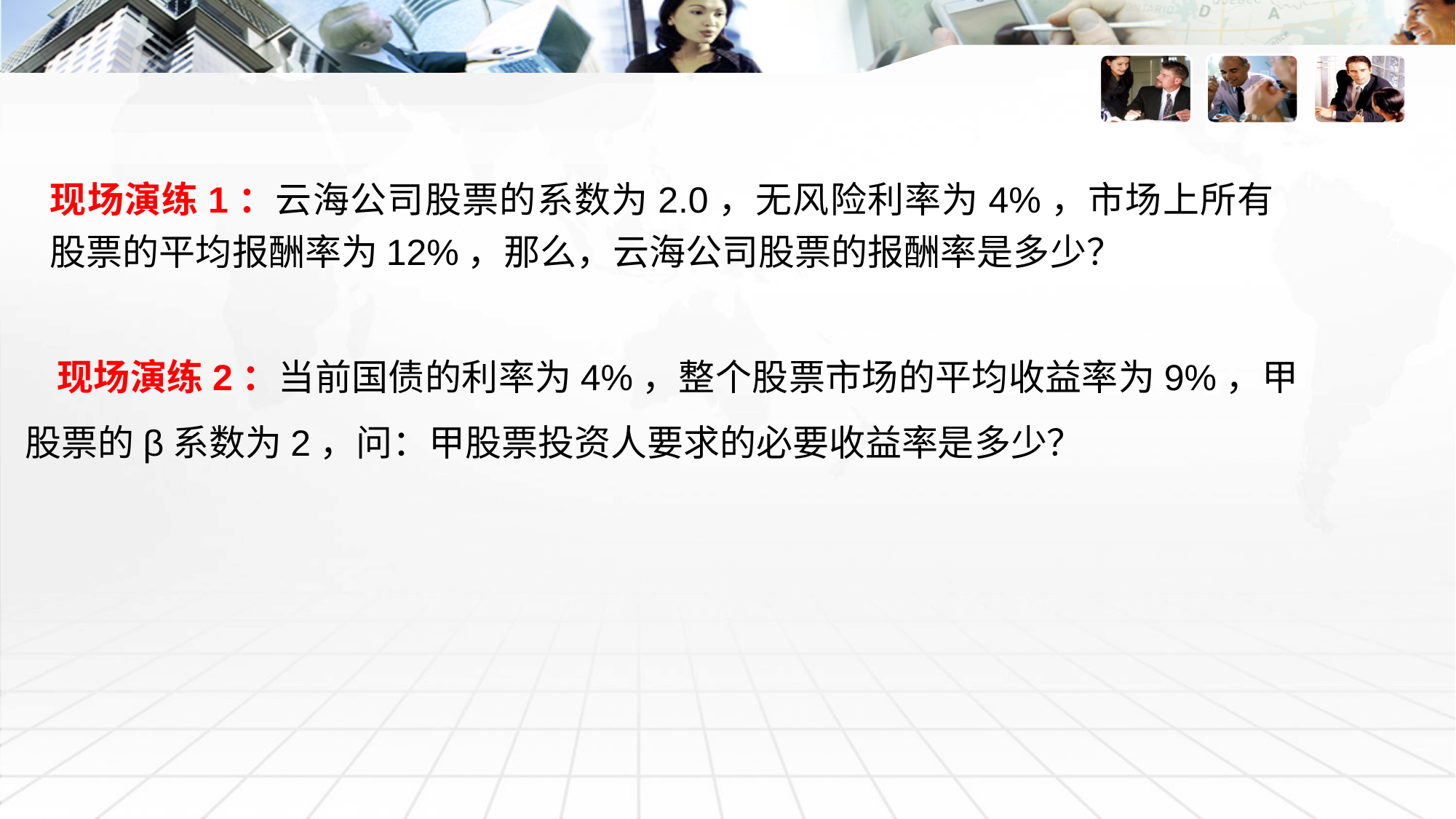

现场演练1：云海公司股票的系数为2.0，无风险利率为4%，市场上所有股票的平均报酬率为12%，那么，云海公司股票的报酬率是多少？
现场演练2：当前国债的利率为4%，整个股票市场的平均收益率为9%，甲股票的β系数为2，问：甲股票投资人要求的必要收益率是多少？